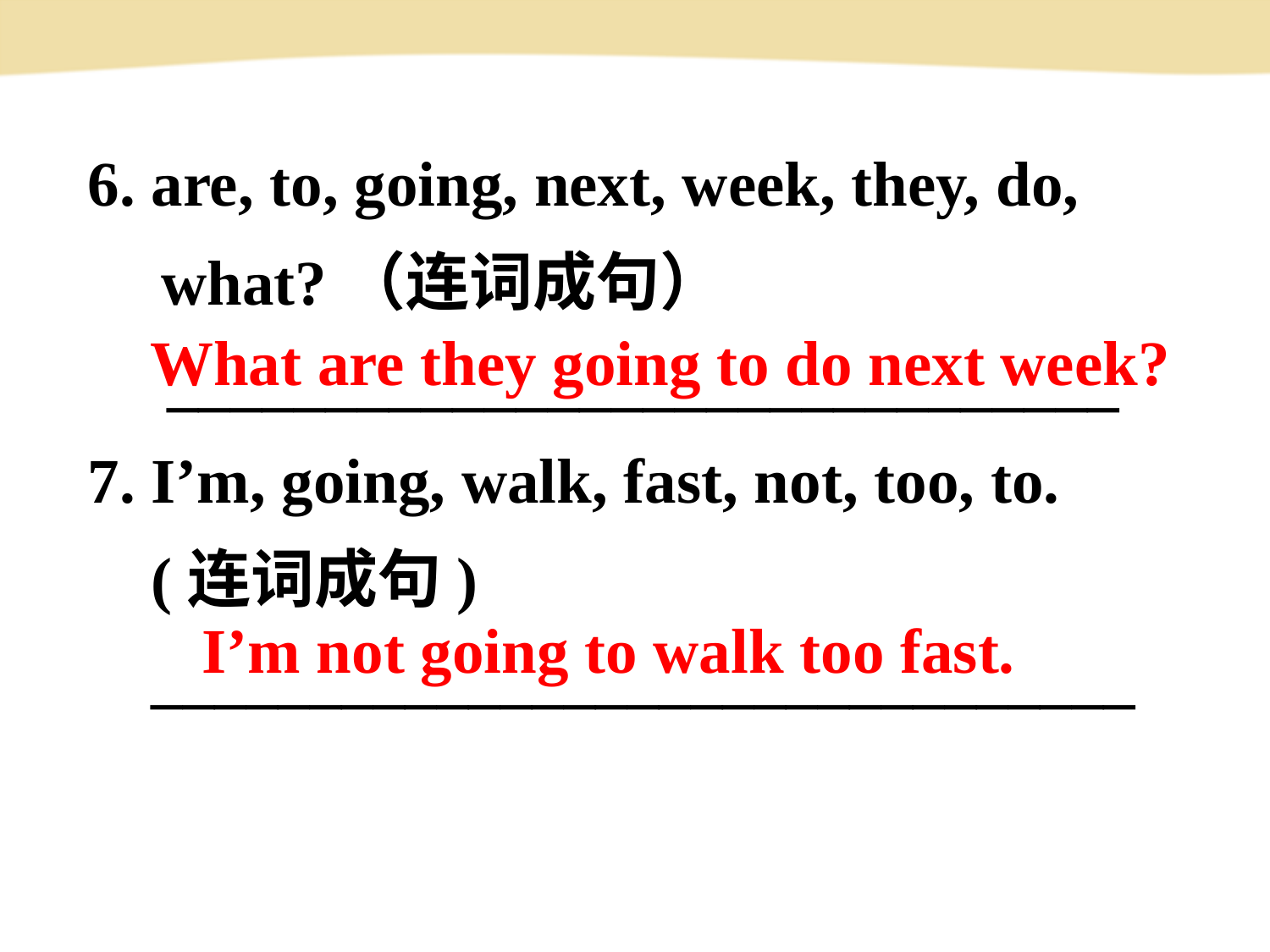

6. are, to, going, next, week, they, do, what?（连词成句）
     ______________________________
7. I’m, going, walk, fast, not, too, to.
    (连词成句)
    _______________________________
What are they going to do next week?
I’m not going to walk too fast.